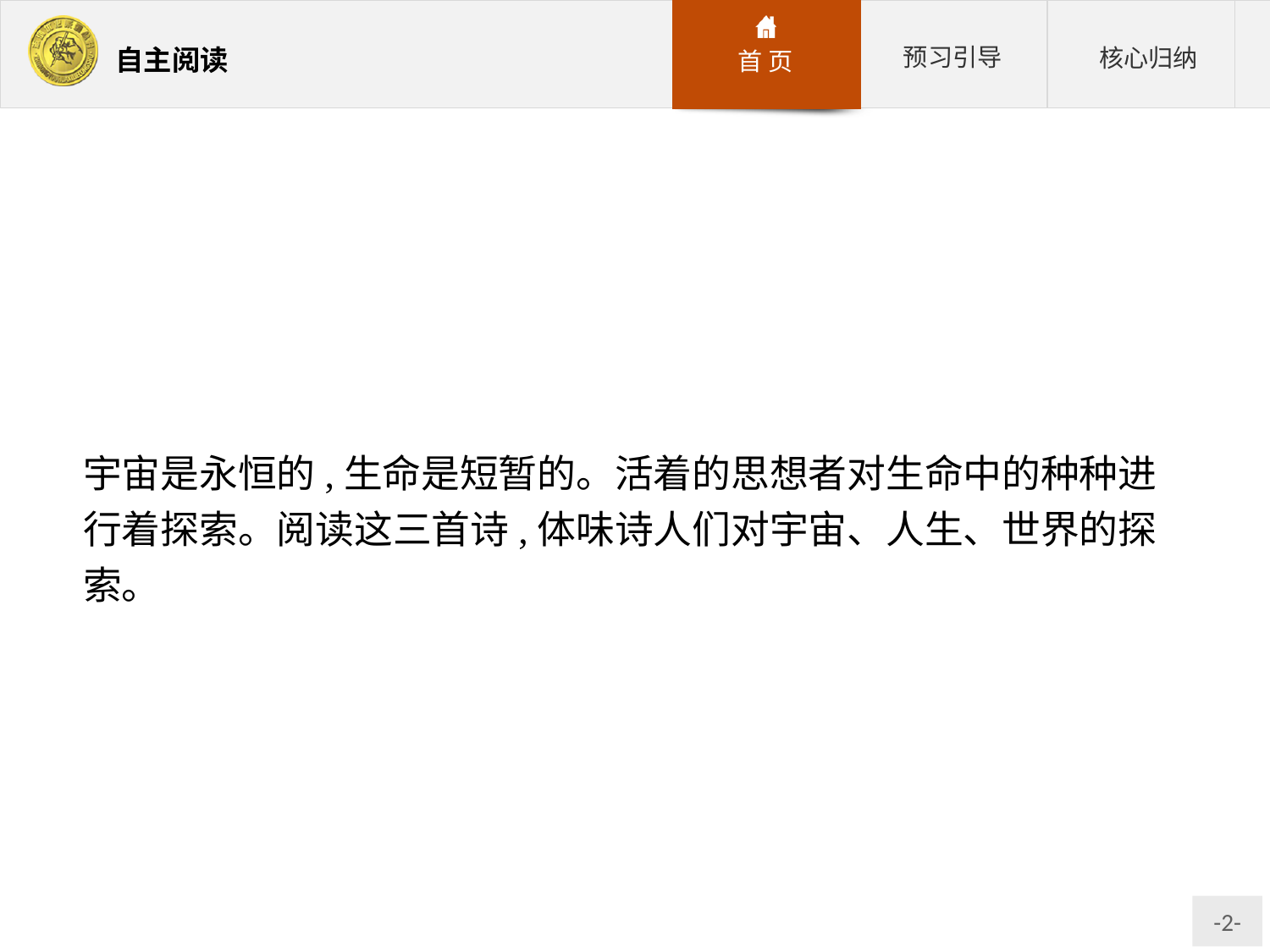

宇宙是永恒的,生命是短暂的。活着的思想者对生命中的种种进行着探索。阅读这三首诗,体味诗人们对宇宙、人生、世界的探索。